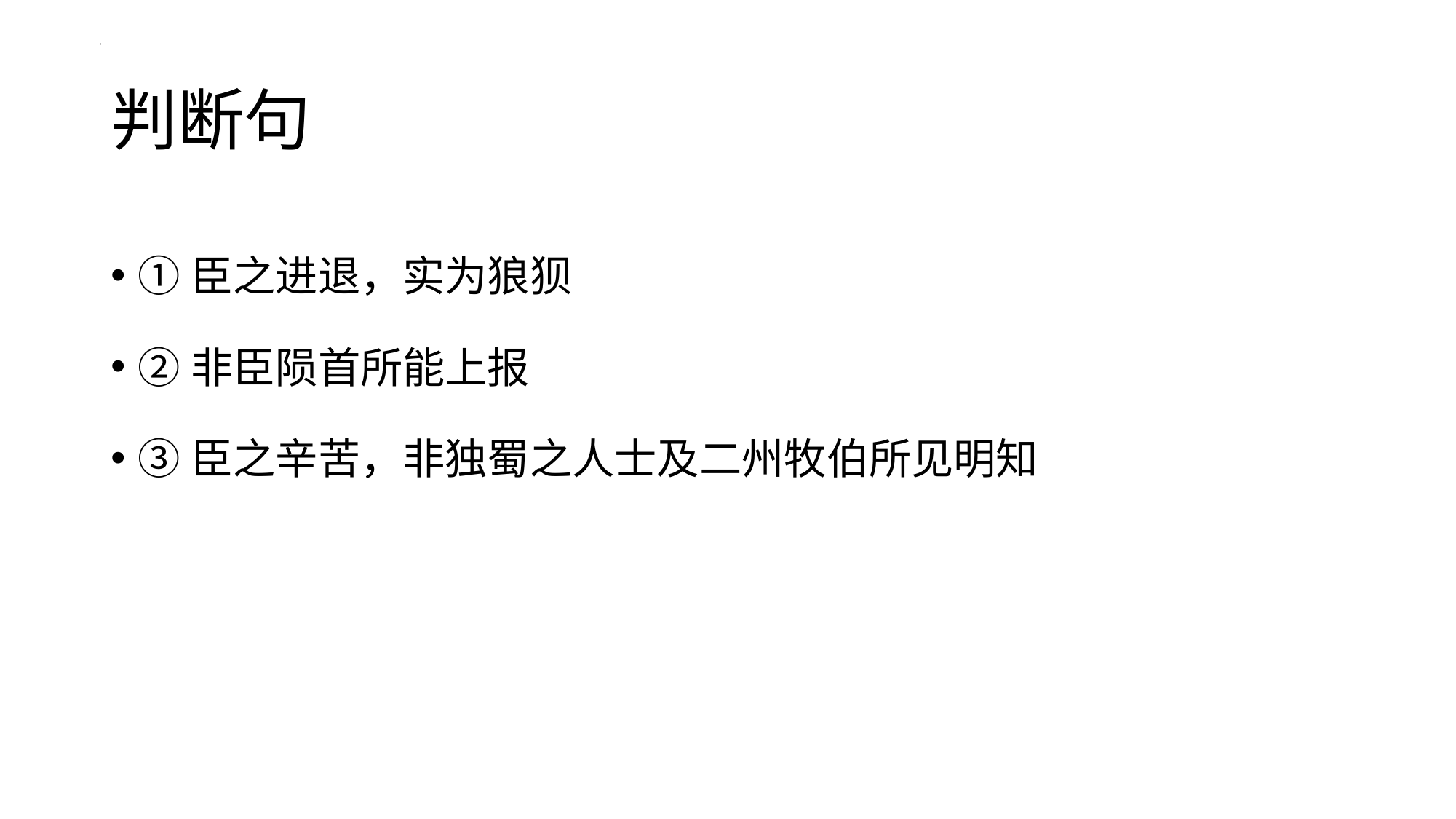

# 判断句
①臣之进退，实为狼狈
②非臣陨首所能上报
③臣之辛苦，非独蜀之人士及二州牧伯所见明知